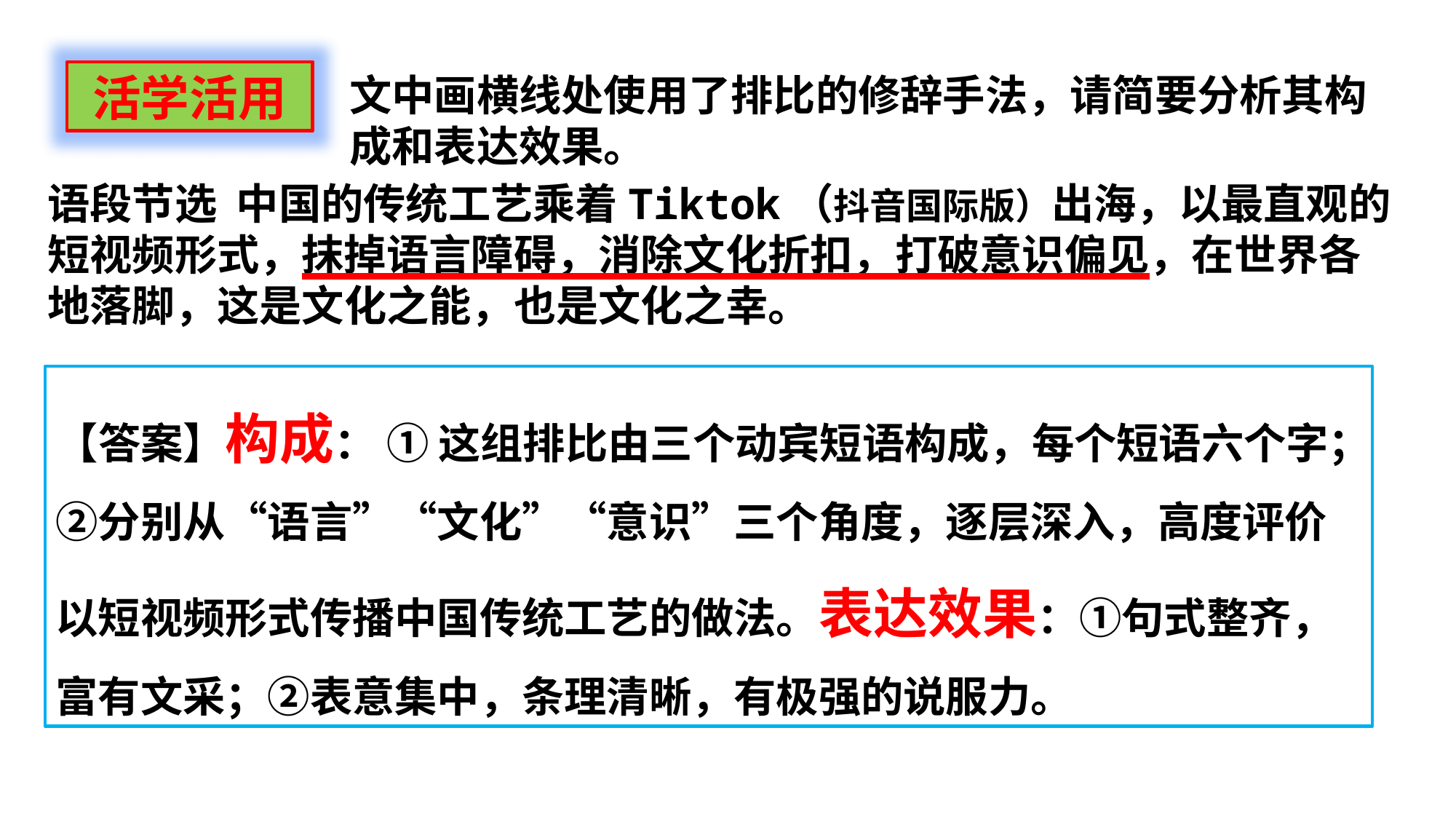

活学活用
文中画横线处使用了排比的修辞手法，请简要分析其构成和表达效果。
语段节选  中国的传统工艺乘着Tiktok（抖音国际版）出海，以最直观的短视频形式，抹掉语言障碍，消除文化折扣，打破意识偏见，在世界各地落脚，这是文化之能，也是文化之幸。
【答案】构成： ① 这组排比由三个动宾短语构成，每个短语六个字；②分别从“语言”“文化”“意识”三个角度，逐层深入，高度评价以短视频形式传播中国传统工艺的做法。表达效果：①句式整齐，富有文采；②表意集中，条理清晰，有极强的说服力。